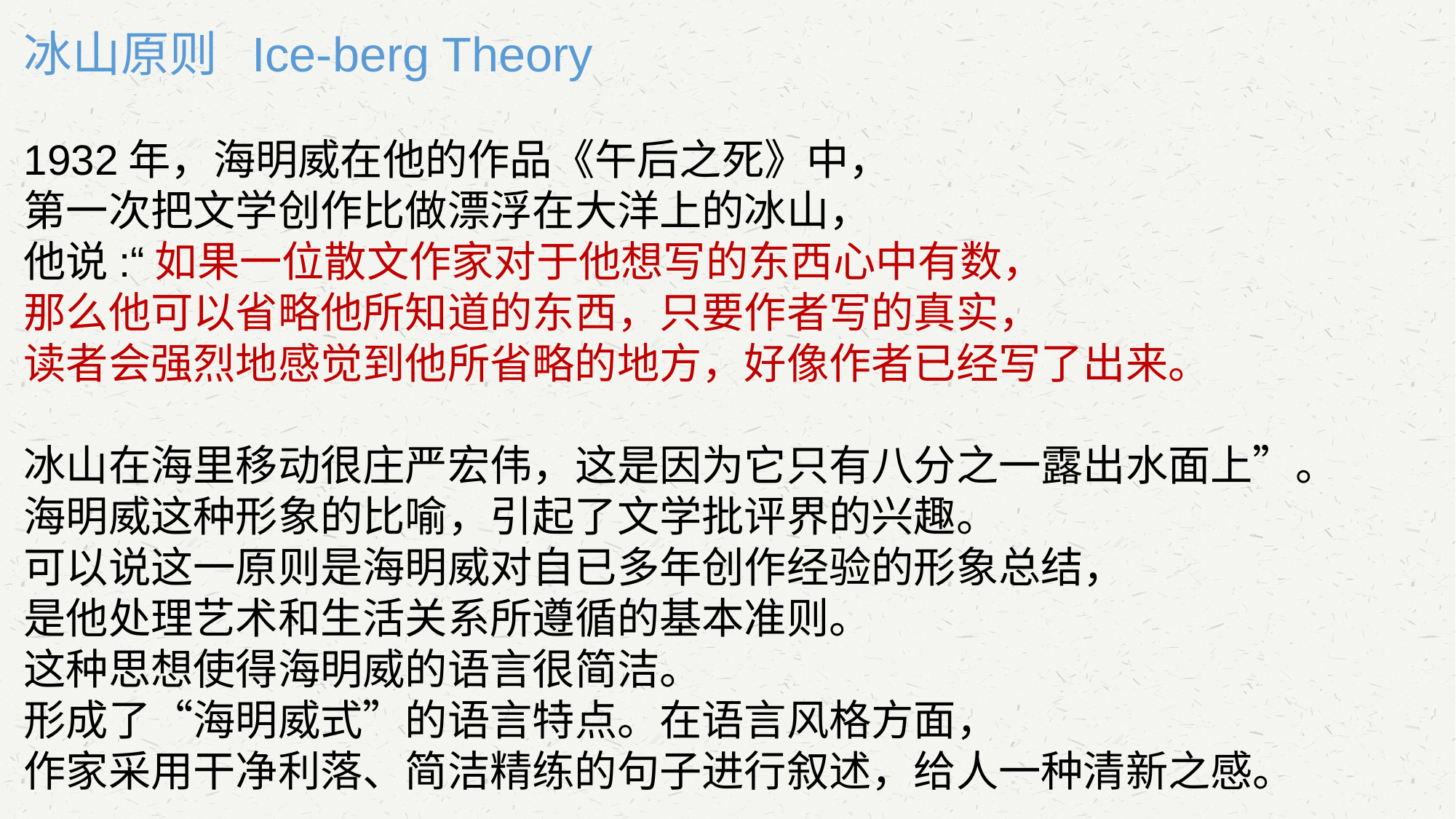

冰山原则  Ice-berg Theory

1932年，海明威在他的作品《午后之死》中，
第一次把文学创作比做漂浮在大洋上的冰山，
他说:“如果一位散文作家对于他想写的东西心中有数，
那么他可以省略他所知道的东西，只要作者写的真实，
读者会强烈地感觉到他所省略的地方，好像作者已经写了出来。

冰山在海里移动很庄严宏伟，这是因为它只有八分之一露出水面上”。
海明威这种形象的比喻，引起了文学批评界的兴趣。
可以说这一原则是海明威对自已多年创作经验的形象总结，
是他处理艺术和生活关系所遵循的基本准则。
这种思想使得海明威的语言很简洁。
形成了“海明威式”的语言特点。在语言风格方面，
作家采用干净利落、简洁精练的句子进行叙述，给人一种清新之感。